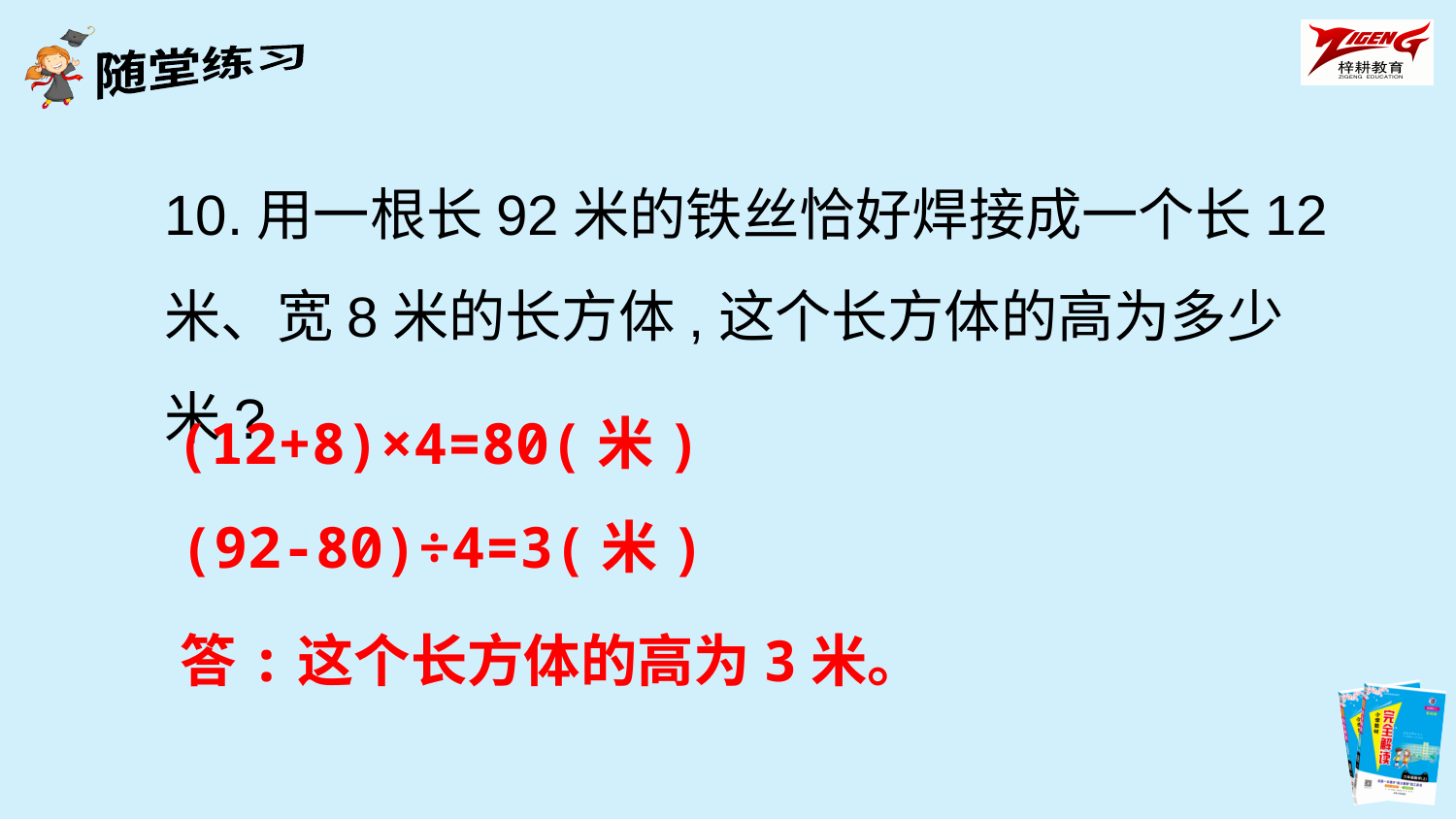

10.用一根长92米的铁丝恰好焊接成一个长12米、宽8米的长方体,这个长方体的高为多少米?
(12+8)×4=80(米)
(92-80)÷4=3(米)
答:这个长方体的高为3米。